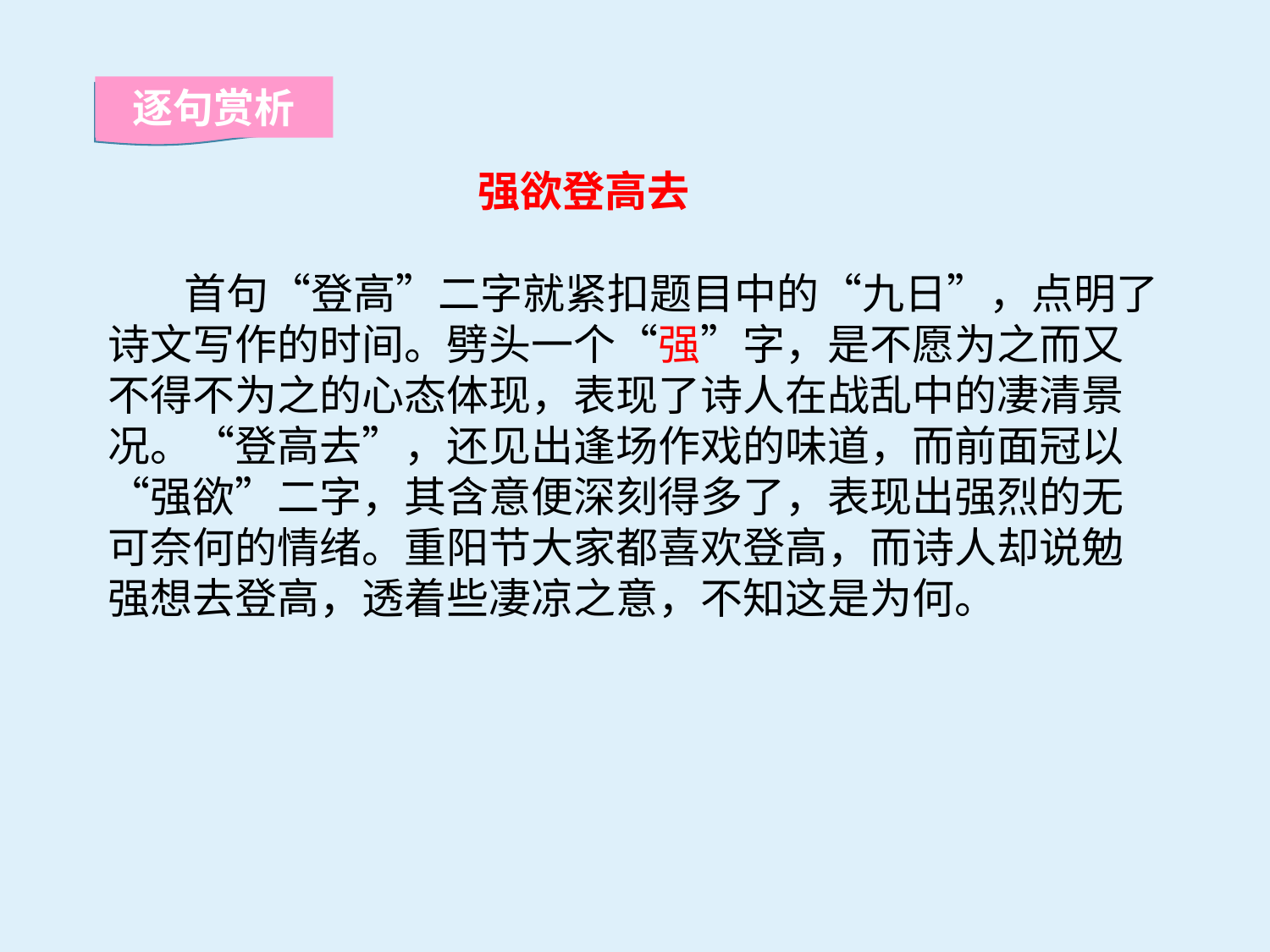

逐句赏析

强欲登高去
       首句“登高”二字就紧扣题目中的“九日”，点明了诗文写作的时间。劈头一个“强”字，是不愿为之而又不得不为之的心态体现，表现了诗人在战乱中的凄清景况。“登高去”，还见出逢场作戏的味道，而前面冠以“强欲”二字，其含意便深刻得多了，表现出强烈的无可奈何的情绪。重阳节大家都喜欢登高，而诗人却说勉强想去登高，透着些凄凉之意，不知这是为何。